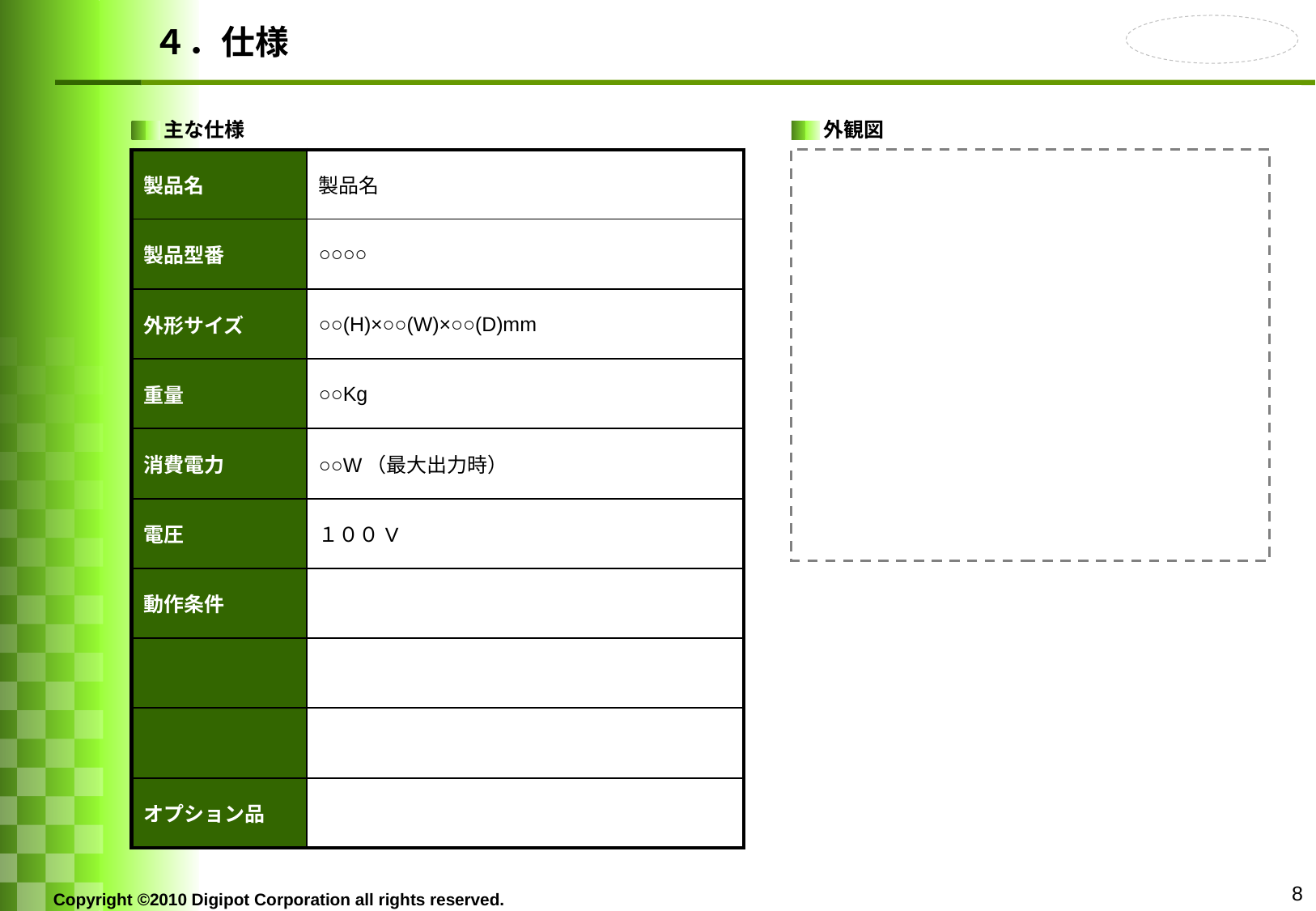

# ４．仕様
主な仕様
外観図

| 製品名 | 製品名 |
| --- | --- |
| 製品型番 | ○○○○ |
| 外形サイズ | ○○(H)×○○(W)×○○(D)mm |
| 重量 | ○○Kg |
| 消費電力 | ○○W（最大出力時） |
| 電圧 | １００V |
| 動作条件 |  |
|  |  |
|  |  |
| オプション品 |  |

8